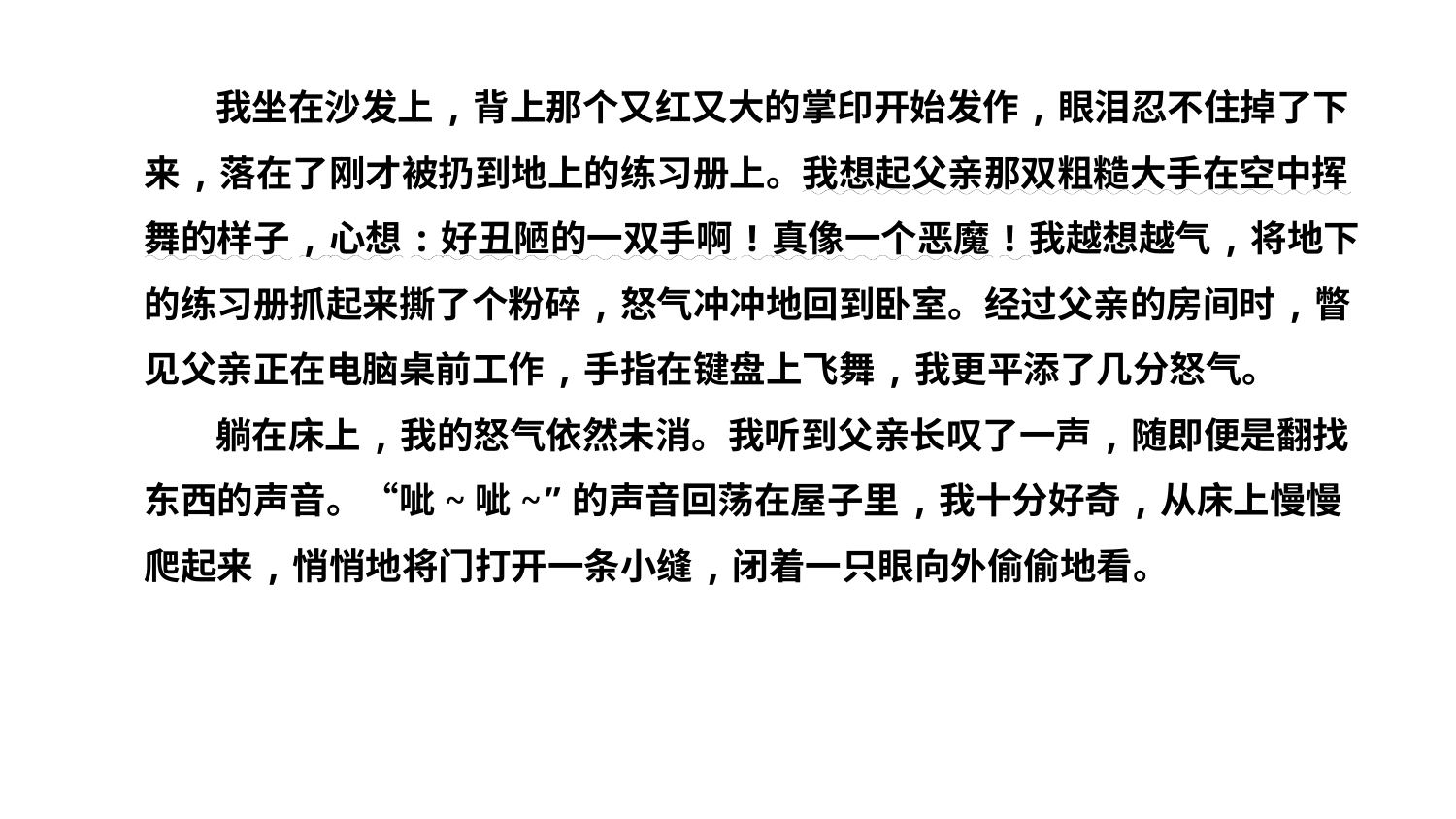

我坐在沙发上,背上那个又红又大的掌印开始发作,眼泪忍不住掉了下来,落在了刚才被扔到地上的练习册上。我想起父亲那双粗糙大手在空中挥舞的样子,心想:好丑陋的一双手啊!真像一个恶魔!我越想越气,将地下的练习册抓起来撕了个粉碎,怒气冲冲地回到卧室。经过父亲的房间时,瞥见父亲正在电脑桌前工作,手指在键盘上飞舞,我更平添了几分怒气。
躺在床上,我的怒气依然未消。我听到父亲长叹了一声,随即便是翻找东西的声音。“呲~呲~”的声音回荡在屋子里,我十分好奇,从床上慢慢爬起来,悄悄地将门打开一条小缝,闭着一只眼向外偷偷地看。